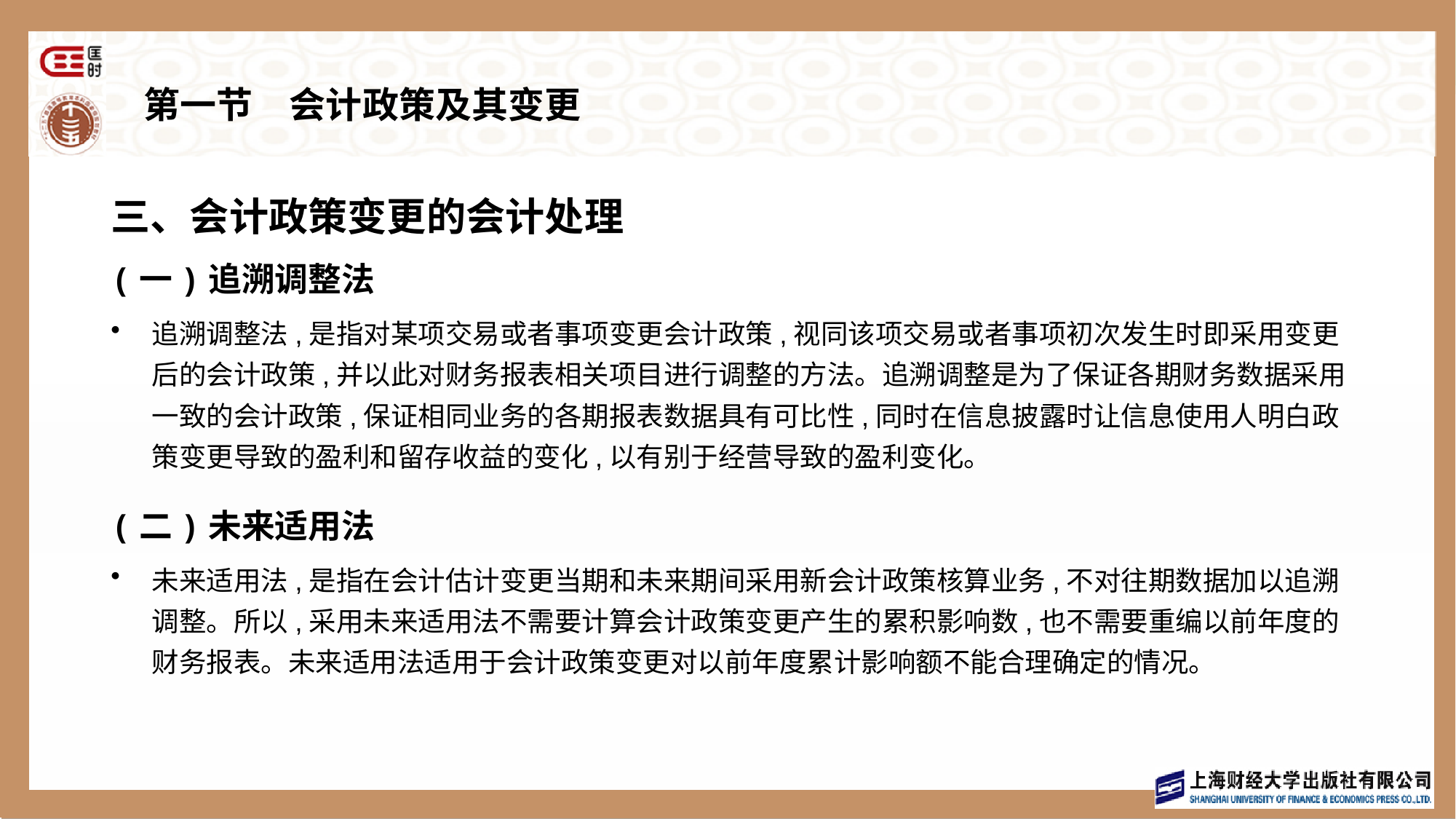

# 第一节　会计政策及其变更
三、会计政策变更的会计处理
(一)追溯调整法
追溯调整法,是指对某项交易或者事项变更会计政策,视同该项交易或者事项初次发生时即采用变更后的会计政策,并以此对财务报表相关项目进行调整的方法。追溯调整是为了保证各期财务数据采用一致的会计政策,保证相同业务的各期报表数据具有可比性,同时在信息披露时让信息使用人明白政策变更导致的盈利和留存收益的变化,以有别于经营导致的盈利变化。
(二)未来适用法
未来适用法,是指在会计估计变更当期和未来期间采用新会计政策核算业务,不对往期数据加以追溯调整。所以,采用未来适用法不需要计算会计政策变更产生的累积影响数,也不需要重编以前年度的财务报表。未来适用法适用于会计政策变更对以前年度累计影响额不能合理确定的情况。